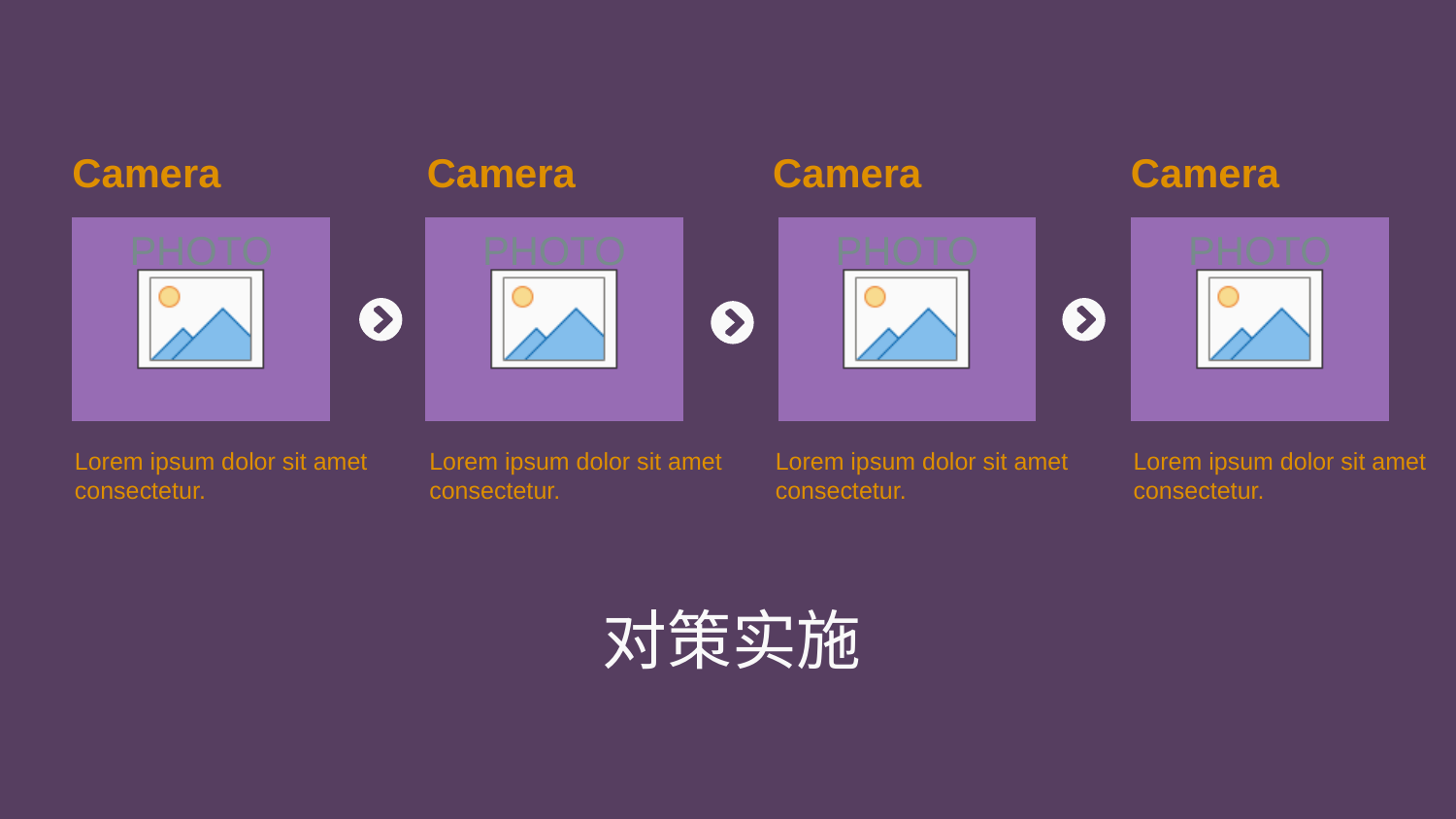

Camera
Camera
Camera
Camera

Lorem ipsum dolor sit amet consectetur.
Lorem ipsum dolor sit amet consectetur.
Lorem ipsum dolor sit amet consectetur.
Lorem ipsum dolor sit amet consectetur.
对策实施